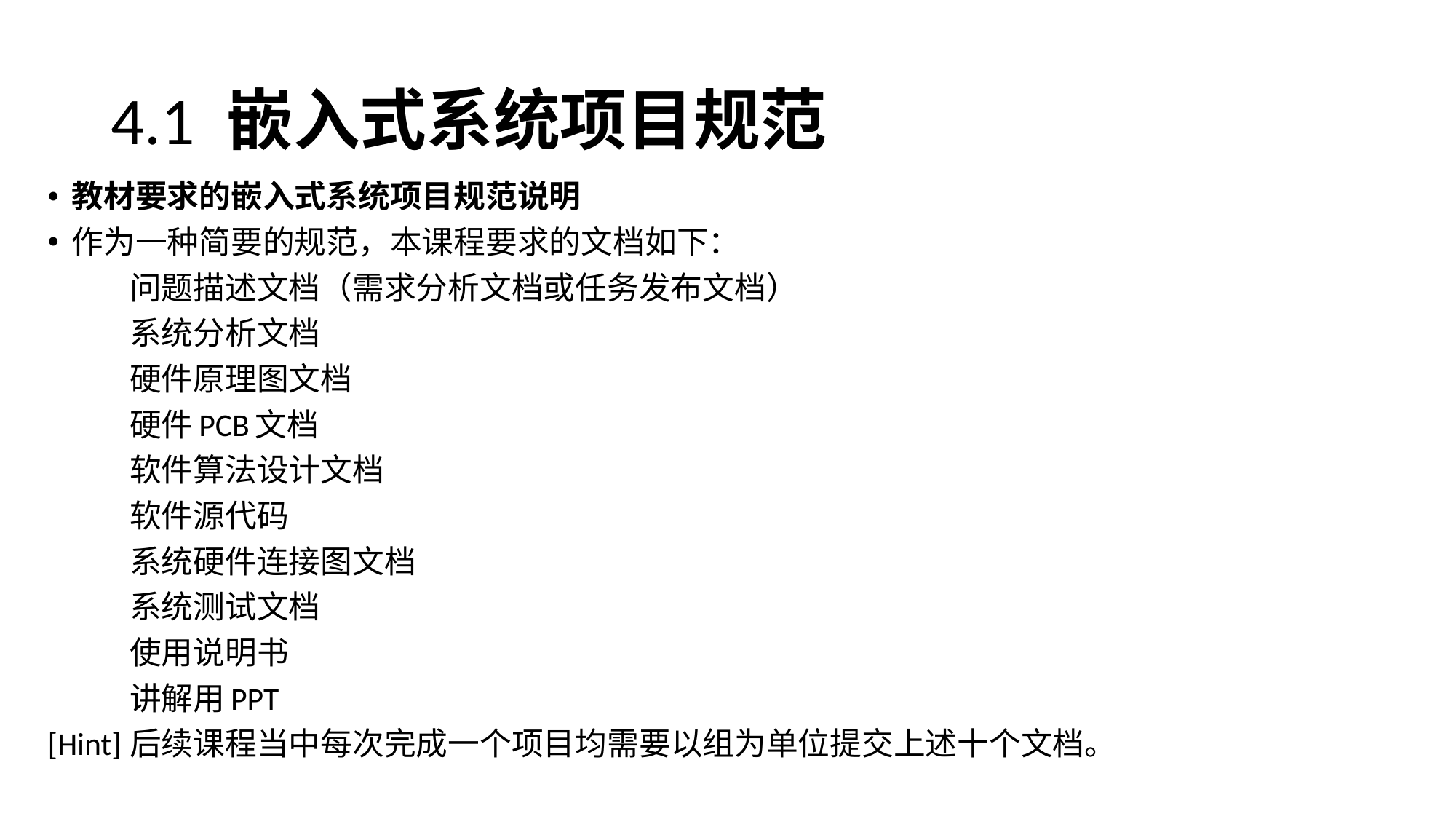

# 4.1 嵌入式系统项目规范
教材要求的嵌入式系统项目规范说明
作为一种简要的规范，本课程要求的文档如下：
	问题描述文档（需求分析文档或任务发布文档）
	系统分析文档
	硬件原理图文档
	硬件PCB文档
	软件算法设计文档
	软件源代码
	系统硬件连接图文档
	系统测试文档
	使用说明书
	讲解用PPT
[Hint]	后续课程当中每次完成一个项目均需要以组为单位提交上述十个文档。